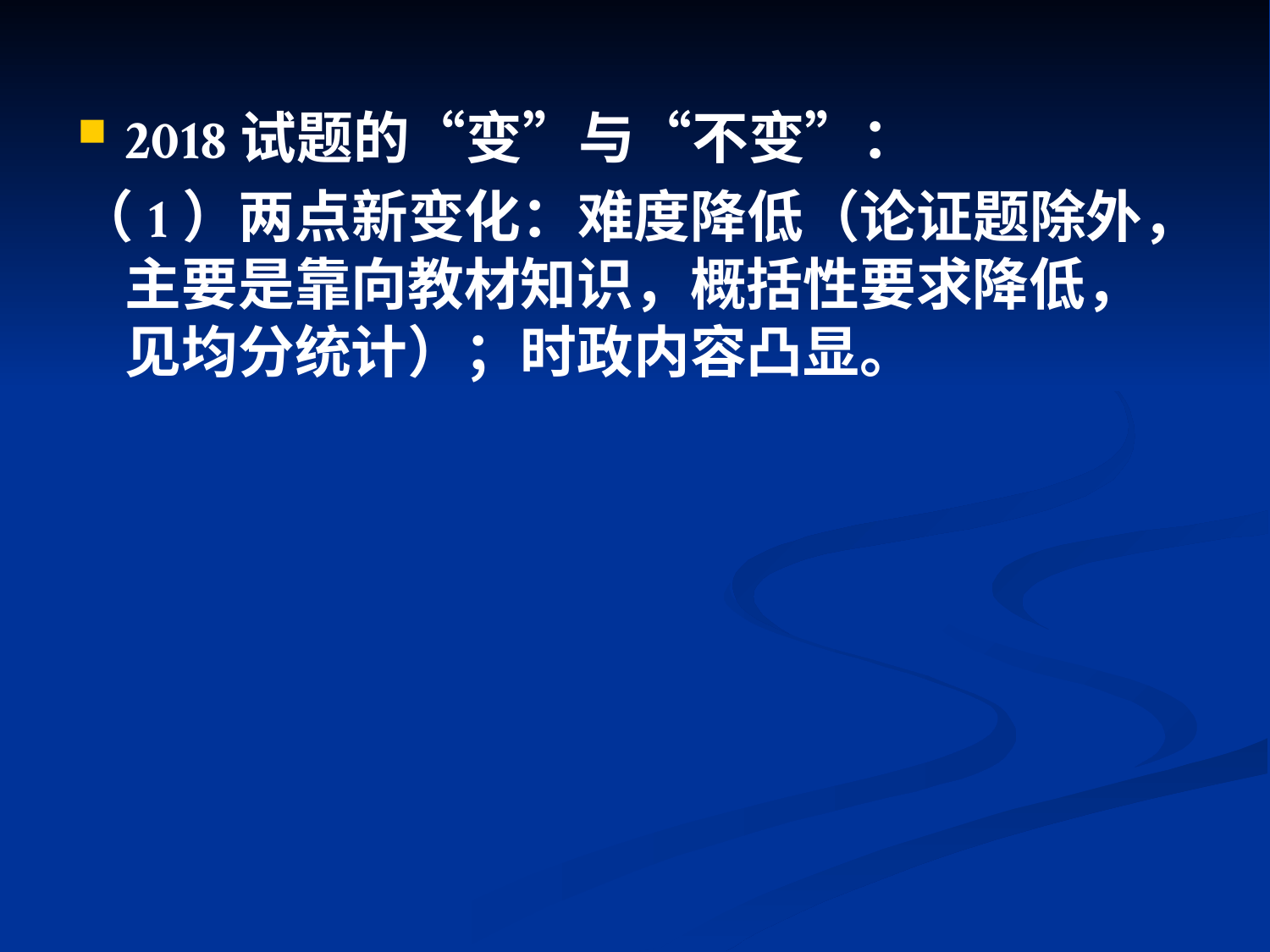

2018试题的“变”与“不变”：
（1）两点新变化：难度降低（论证题除外，主要是靠向教材知识，概括性要求降低，见均分统计）；时政内容凸显。